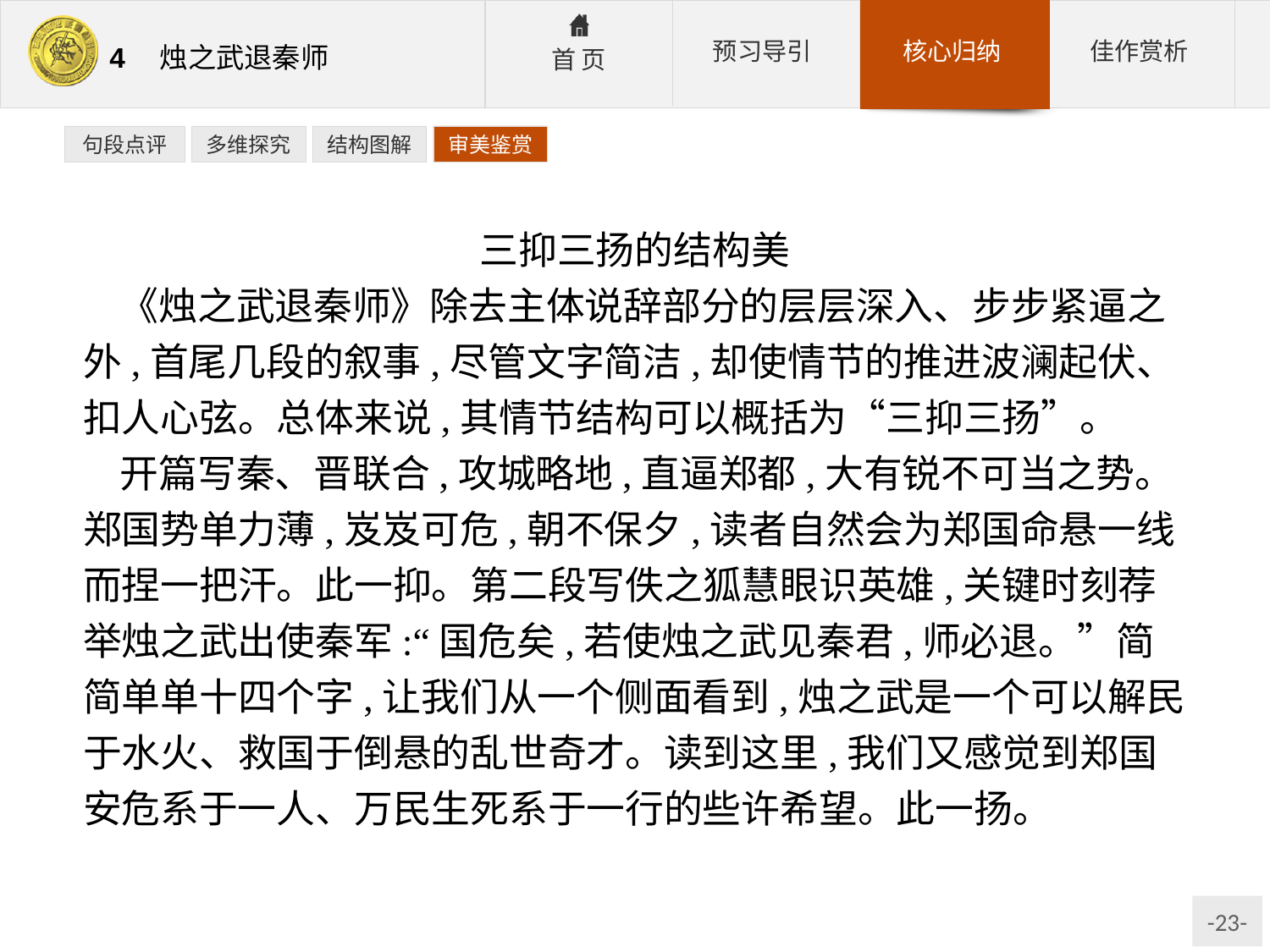

句段点评
多维探究
结构图解
审美鉴赏
三抑三扬的结构美
《烛之武退秦师》除去主体说辞部分的层层深入、步步紧逼之外,首尾几段的叙事,尽管文字简洁,却使情节的推进波澜起伏、扣人心弦。总体来说,其情节结构可以概括为“三抑三扬”。
开篇写秦、晋联合,攻城略地,直逼郑都,大有锐不可当之势。郑国势单力薄,岌岌可危,朝不保夕,读者自然会为郑国命悬一线而捏一把汗。此一抑。第二段写佚之狐慧眼识英雄,关键时刻荐举烛之武出使秦军:“国危矣,若使烛之武见秦君,师必退。”简简单单十四个字,让我们从一个侧面看到,烛之武是一个可以解民于水火、救国于倒悬的乱世奇才。读到这里,我们又感觉到郑国安危系于一人、万民生死系于一行的些许希望。此一扬。